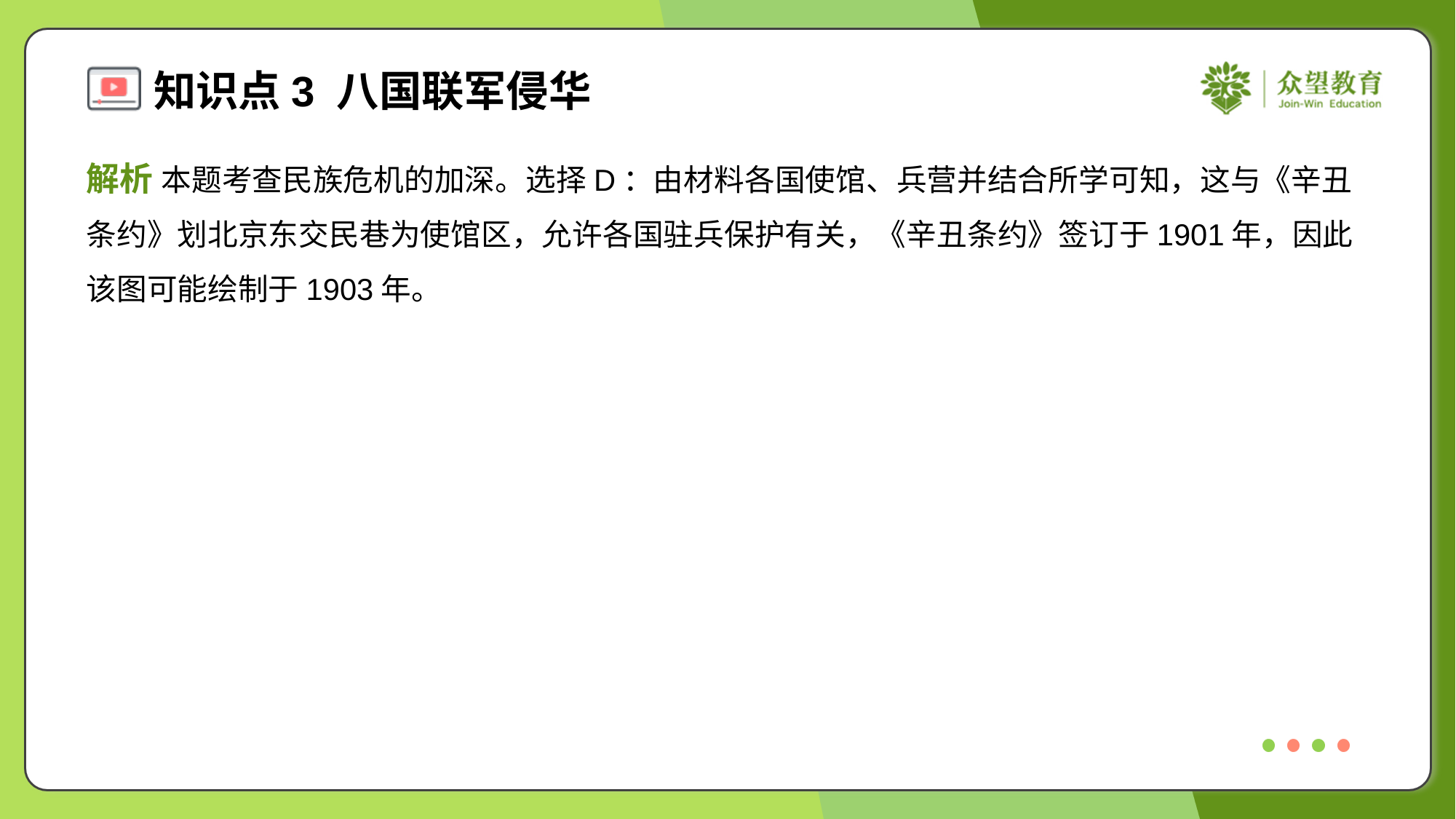

解析 本题考查民族危机的加深。选择D：由材料各国使馆、兵营并结合所学可知，这与《辛丑
条约》划北京东交民巷为使馆区，允许各国驻兵保护有关，《辛丑条约》签订于1901年，因此
该图可能绘制于1903年。